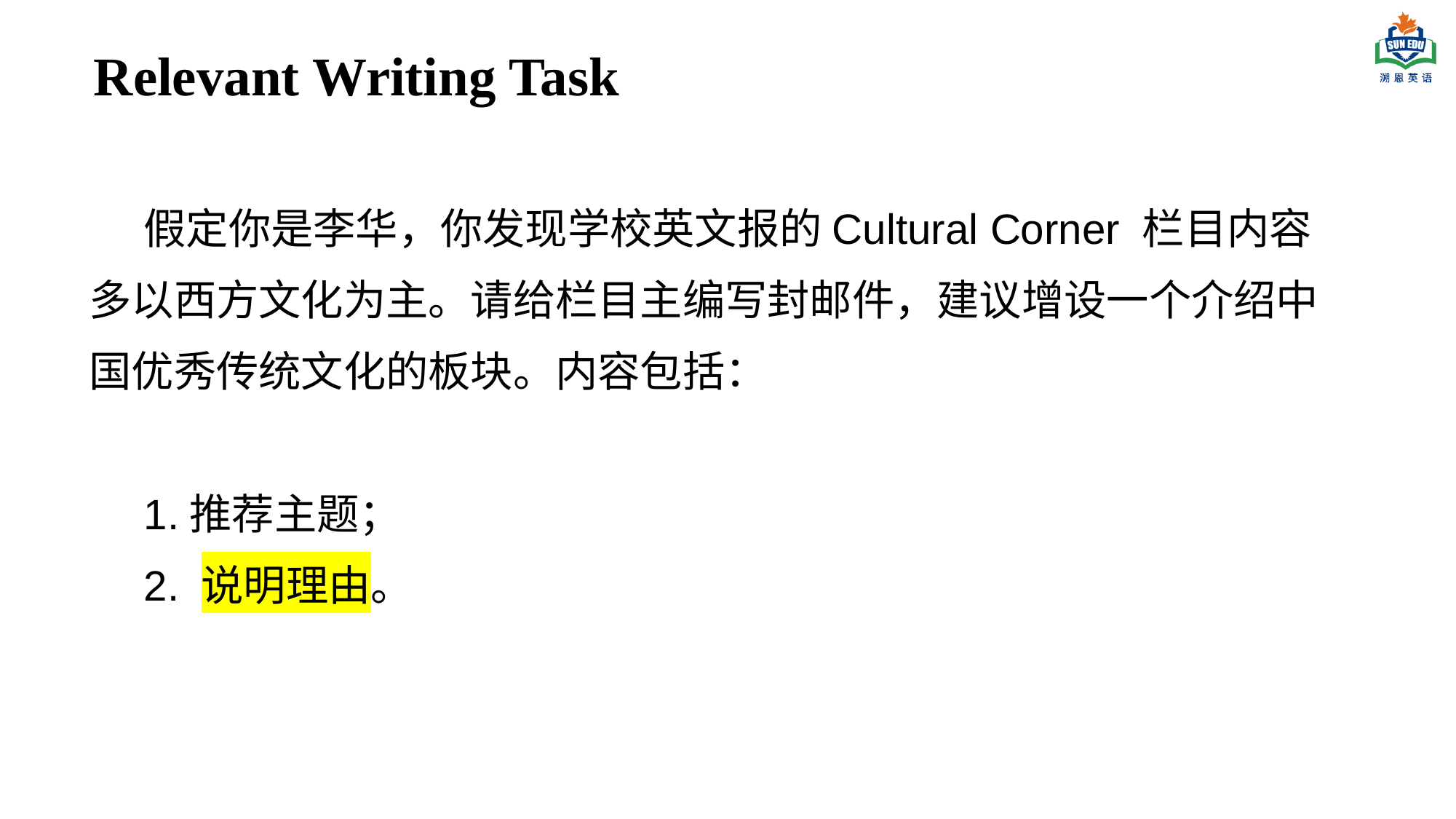

# Relevant Writing Task
假定你是李华，你发现学校英文报的Cultural Corner 栏目内容多以西方文化为主。请给栏目主编写封邮件，建议增设一个介绍中国优秀传统文化的板块。内容包括：

1.推荐主题；
2. 说明理由。